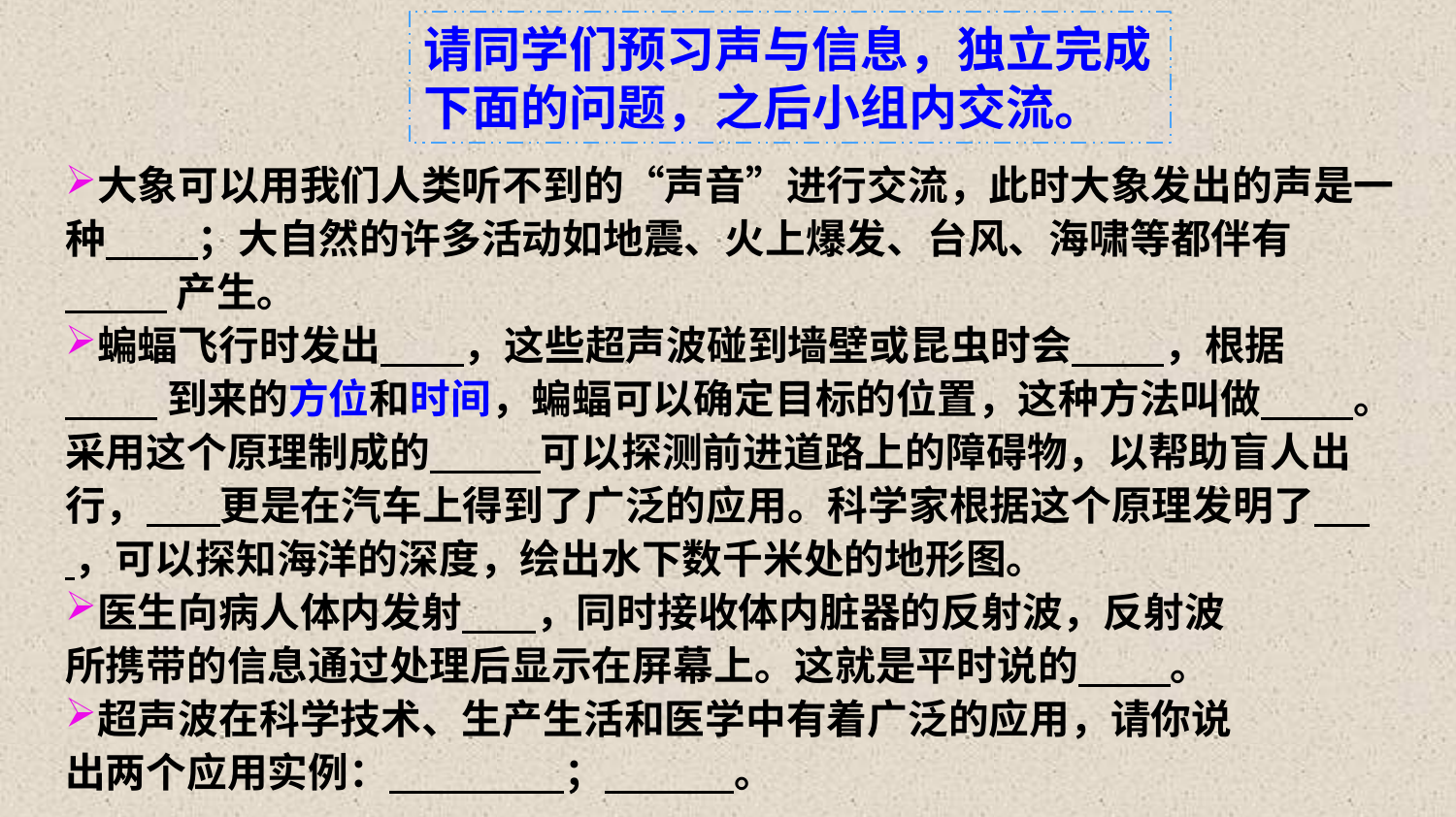

请同学们预习声与信息，独立完成下面的问题，之后小组内交流。
大象可以用我们人类听不到的“声音”进行交流，此时大象发出的声是一种          ；大自然的许多活动如地震、火上爆发、台风、海啸等都伴有
           产生。
蝙蝠飞行时发出         ，这些超声波碰到墙壁或昆虫时会          ，根据
          到来的方位和时间，蝙蝠可以确定目标的位置，这种方法叫做          。采用这个原理制成的            可以探测前进道路上的障碍物，以帮助盲人出行，        更是在汽车上得到了广泛的应用。科学家根据这个原理发明了        ，可以探知海洋的深度，绘出水下数千米处的地形图。
医生向病人体内发射        ，同时接收体内脏器的反射波，反射波
所携带的信息通过处理后显示在屏幕上。这就是平时说的          。
超声波在科学技术、生产生活和医学中有着广泛的应用，请你说
出两个应用实例：                   ；              。